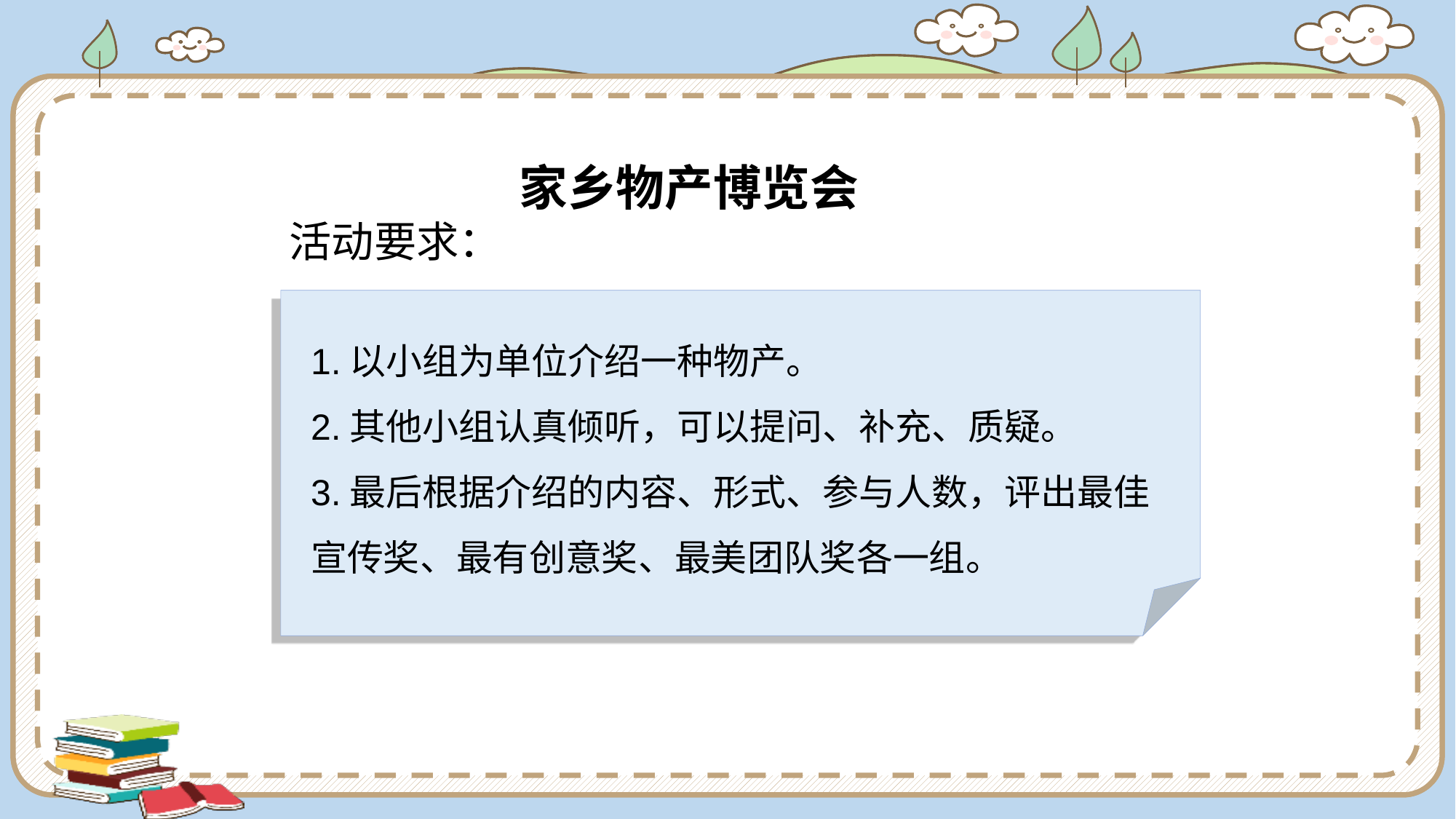

家乡物产博览会
活动要求：
1.以小组为单位介绍一种物产。
2.其他小组认真倾听，可以提问、补充、质疑。
3.最后根据介绍的内容、形式、参与人数，评出最佳宣传奖、最有创意奖、最美团队奖各一组。